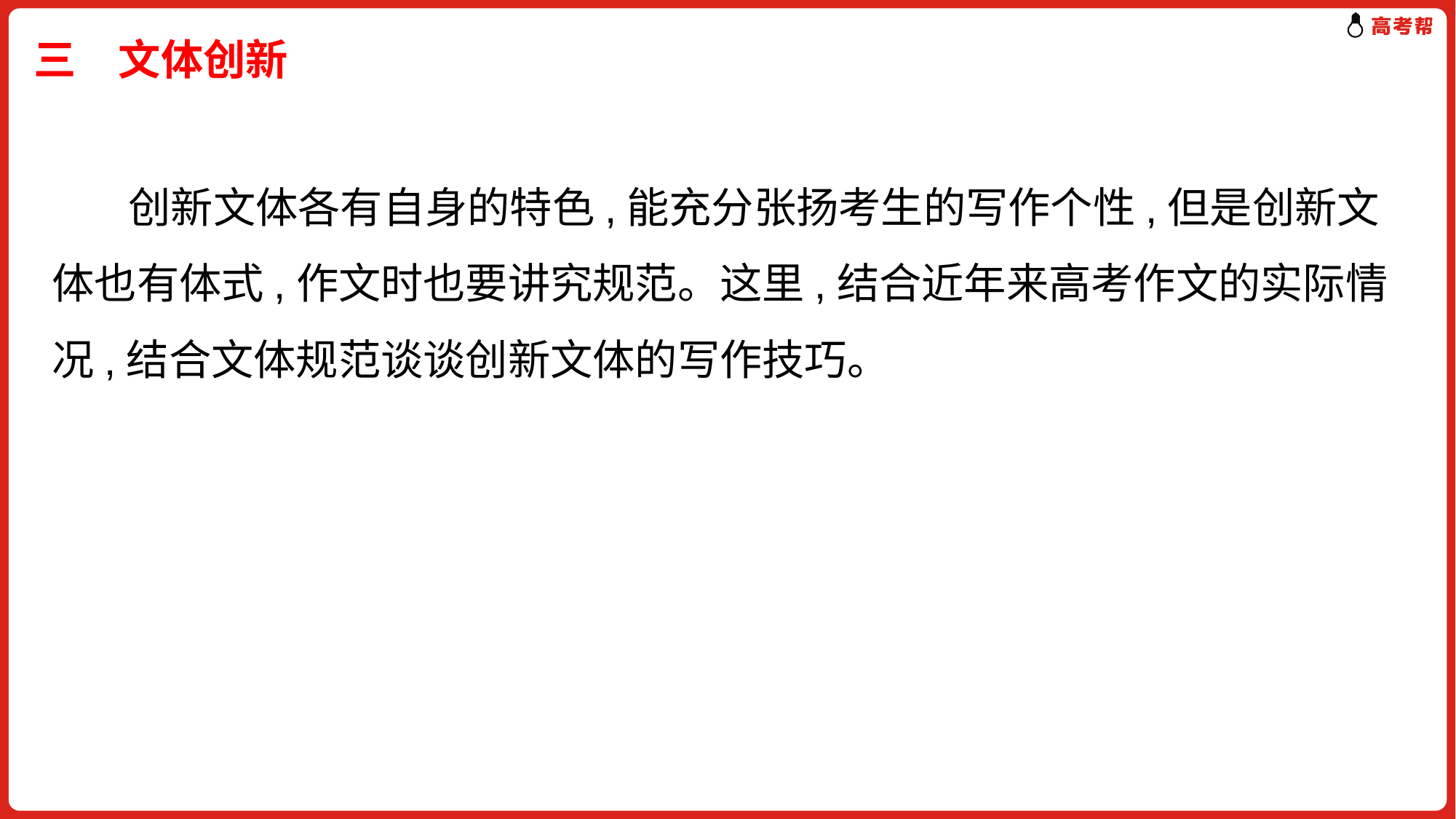

# 三　文体创新
       创新文体各有自身的特色,能充分张扬考生的写作个性,但是创新文体也有体式,作文时也要讲究规范。这里,结合近年来高考作文的实际情况,结合文体规范谈谈创新文体的写作技巧。